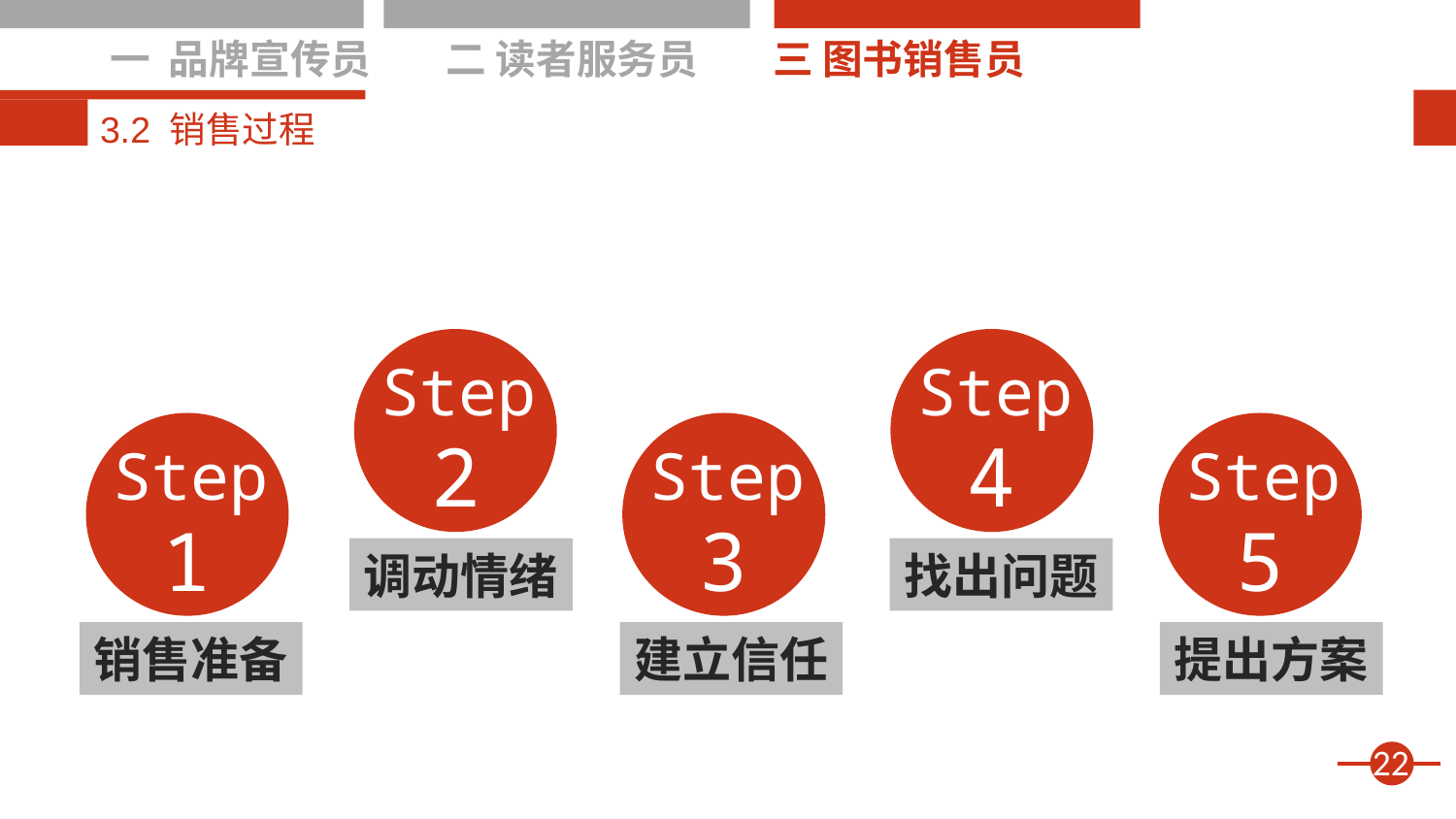

一  品牌宣传员
二 读者服务员
三 图书销售员

3.2 销售过程

Step
2
调动情绪

Step
4
找出问题

Step
1
销售准备

Step
3
建立信任

Step
5
提出方案
22